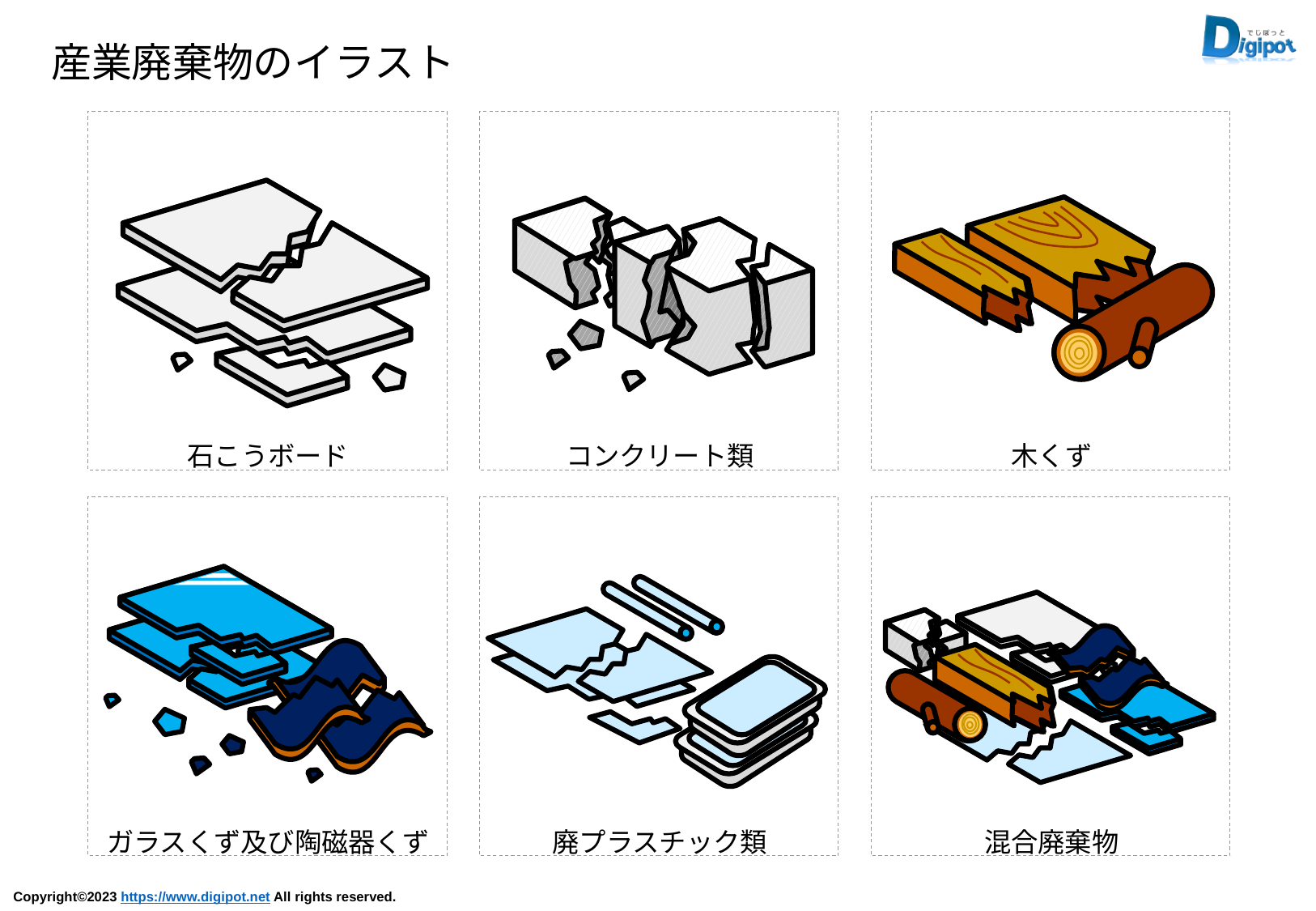

産業廃棄物のイラスト

石こうボード
コンクリート類
木くず

ガラスくず及び陶磁器くず
廃プラスチック類
混合廃棄物